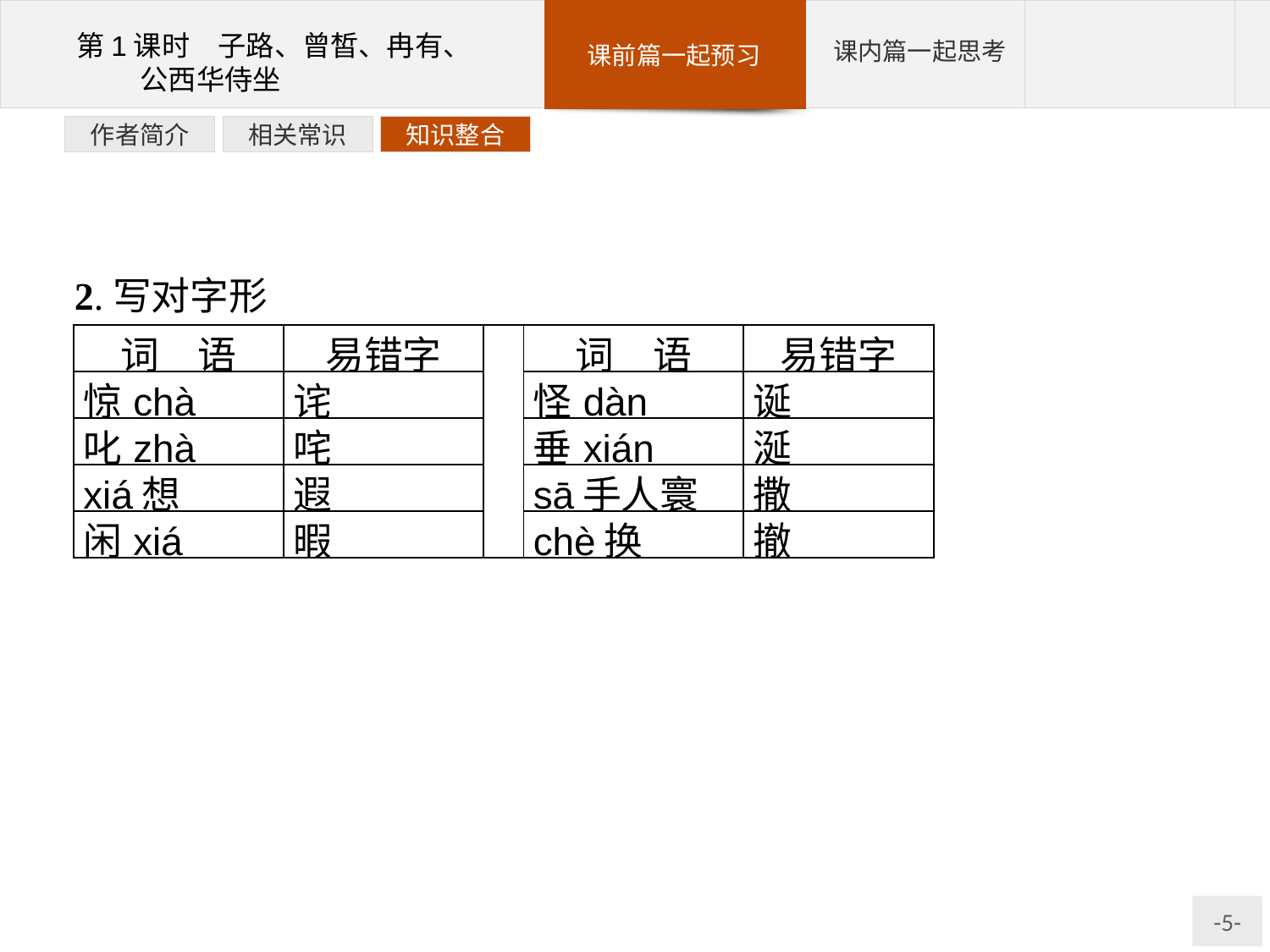

知识整合
相关常识
作者简介
2.写对字形
| 词　语 | 易错字 |  | 词　语 | 易错字 |
| --- | --- | --- | --- | --- |
| 惊chà | 诧 |  | 怪dàn | 诞 |
| 叱zhà | 咤 |  | 垂xián | 涎 |
| xiá想 | 遐 |  | sā手人寰 | 撒 |
| 闲xiá | 暇 |  | chè换 | 撤 |